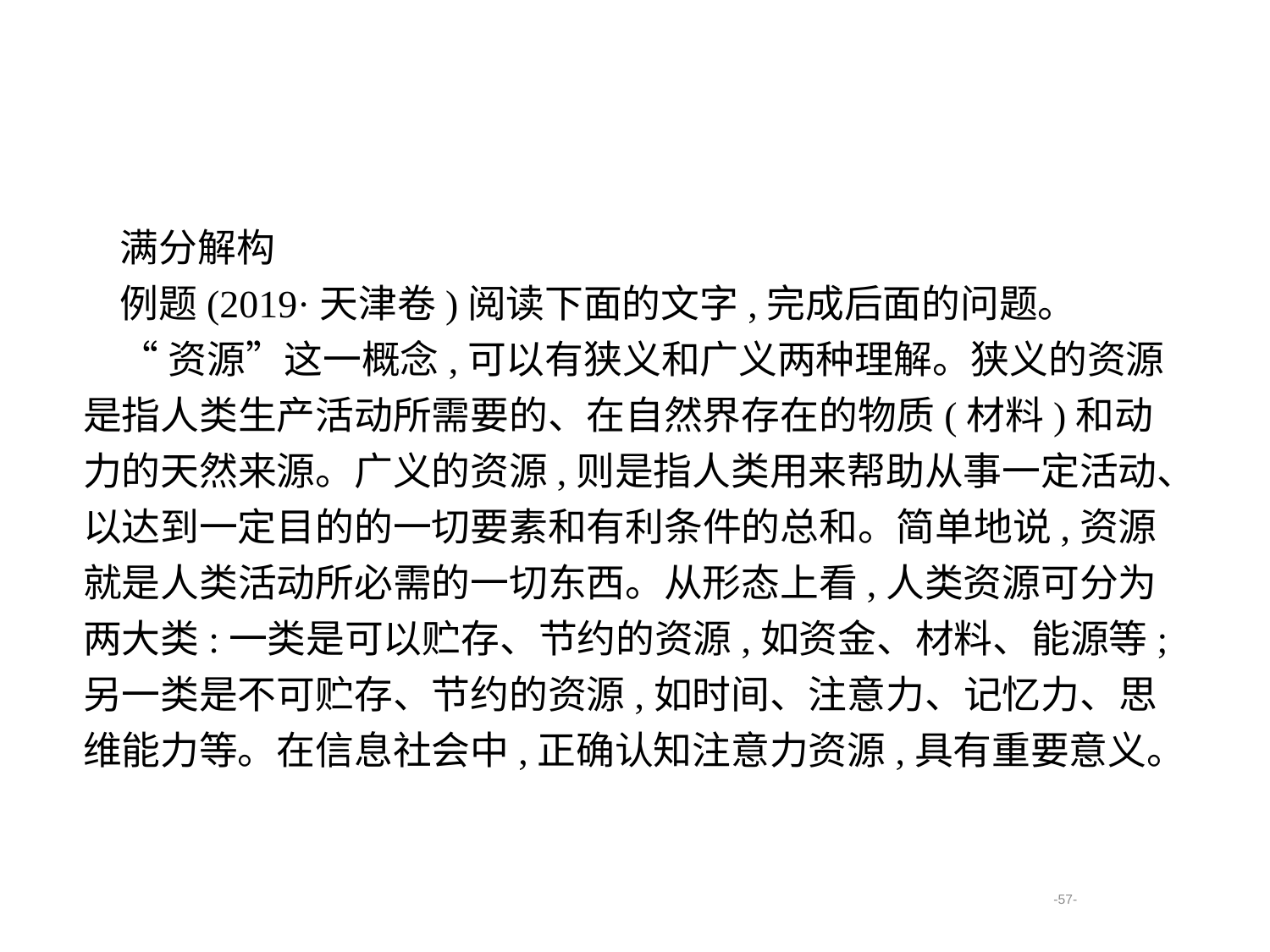

满分解构
例题(2019·天津卷)阅读下面的文字,完成后面的问题。
“资源”这一概念,可以有狭义和广义两种理解。狭义的资源是指人类生产活动所需要的、在自然界存在的物质(材料)和动力的天然来源。广义的资源,则是指人类用来帮助从事一定活动、以达到一定目的的一切要素和有利条件的总和。简单地说,资源就是人类活动所必需的一切东西。从形态上看,人类资源可分为两大类:一类是可以贮存、节约的资源,如资金、材料、能源等;另一类是不可贮存、节约的资源,如时间、注意力、记忆力、思维能力等。在信息社会中,正确认知注意力资源,具有重要意义。
-57-